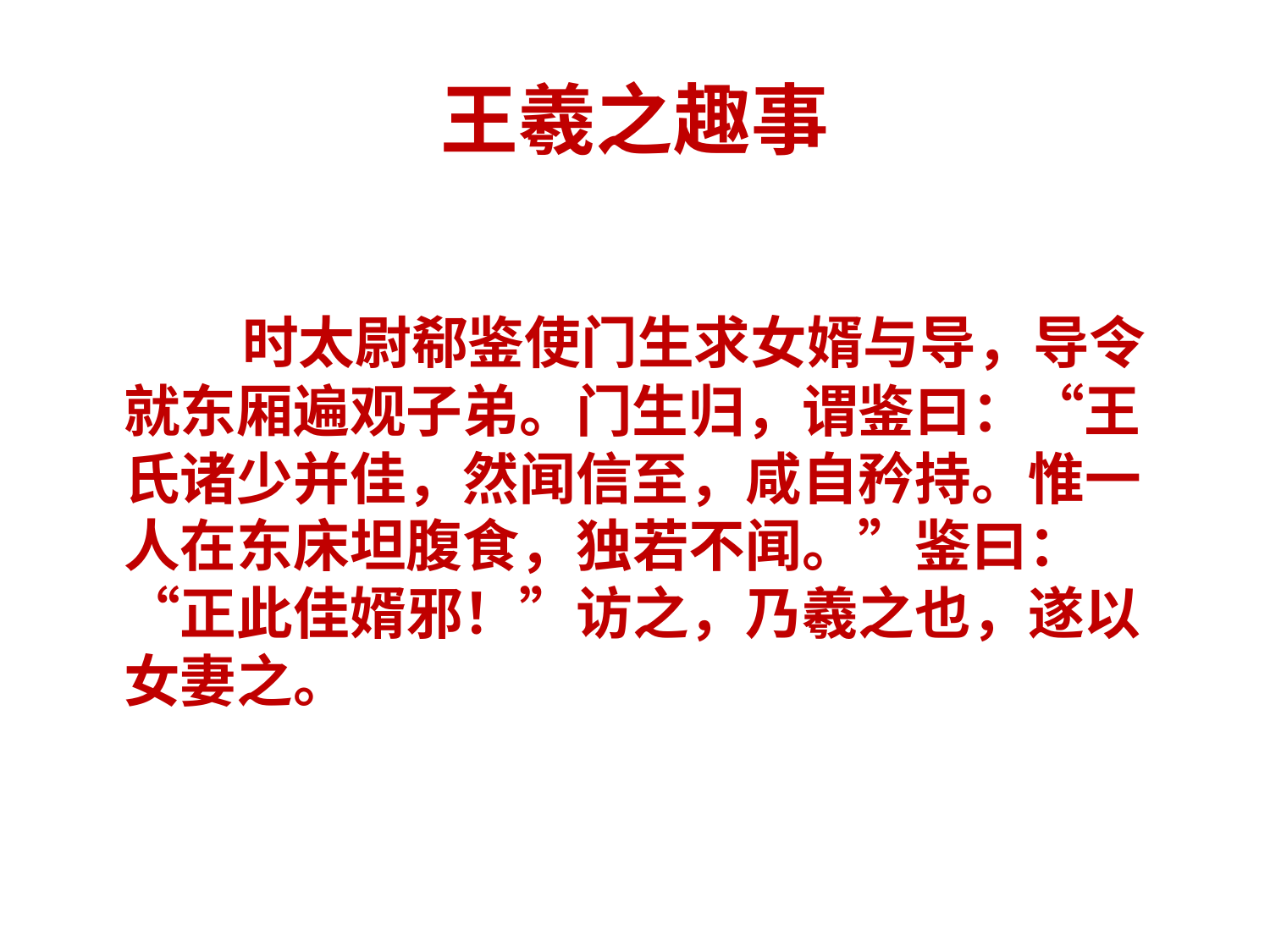

# 王羲之趣事

            时太尉郗鉴使门生求女婿与导，导令就东厢遍观子弟。门生归，谓鉴曰：“王氏诸少并佳，然闻信至，咸自矜持。惟一人在东床坦腹食，独若不闻。”鉴曰：“正此佳婿邪！”访之，乃羲之也，遂以女妻之。